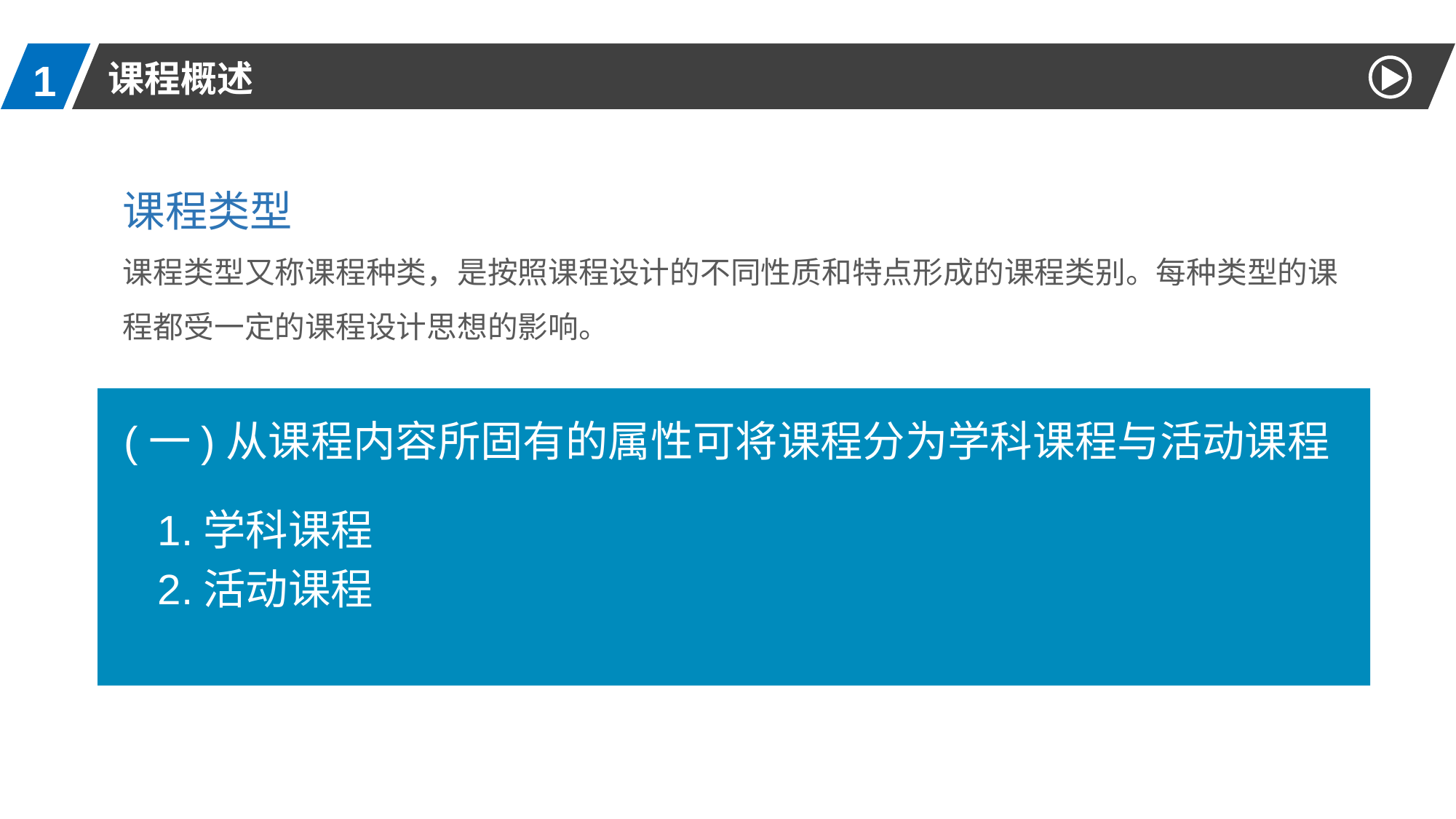

1
课程概述

课程类型
课程类型又称课程种类，是按照课程设计的不同性质和特点形成的课程类别。每种类型的课程都受一定的课程设计思想的影响。

(一)从课程内容所固有的属性可将课程分为学科课程与活动课程
1.学科课程
2.活动课程